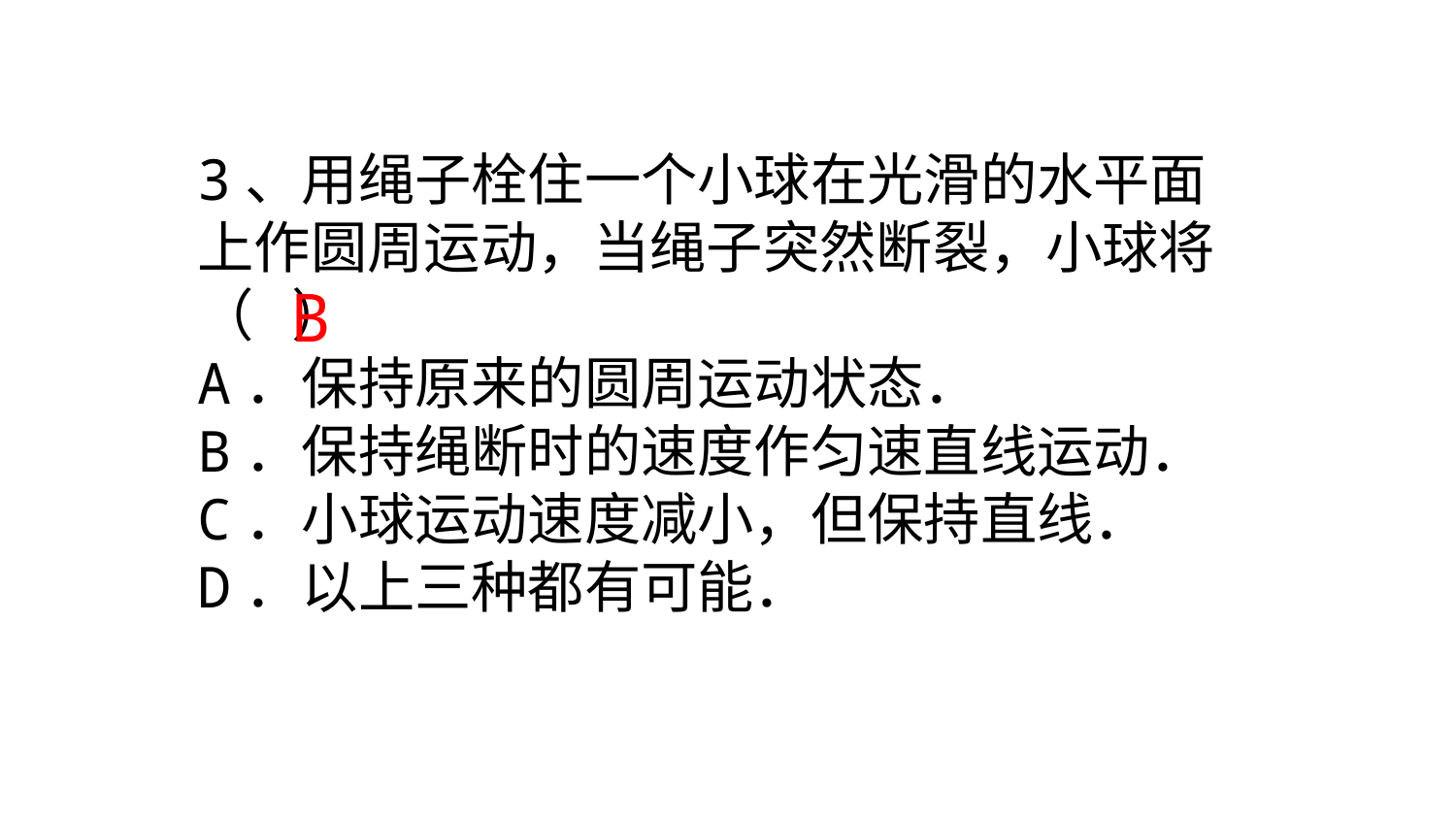

有关牛顿第一定律的例题

3、用绳子栓住一个小球在光滑的水平面上作圆周运动，当绳子突然断裂，小球将（   ）
A．保持原来的圆周运动状态．
B．保持绳断时的速度作匀速直线运动．
C．小球运动速度减小，但保持直线．
D．以上三种都有可能．

B